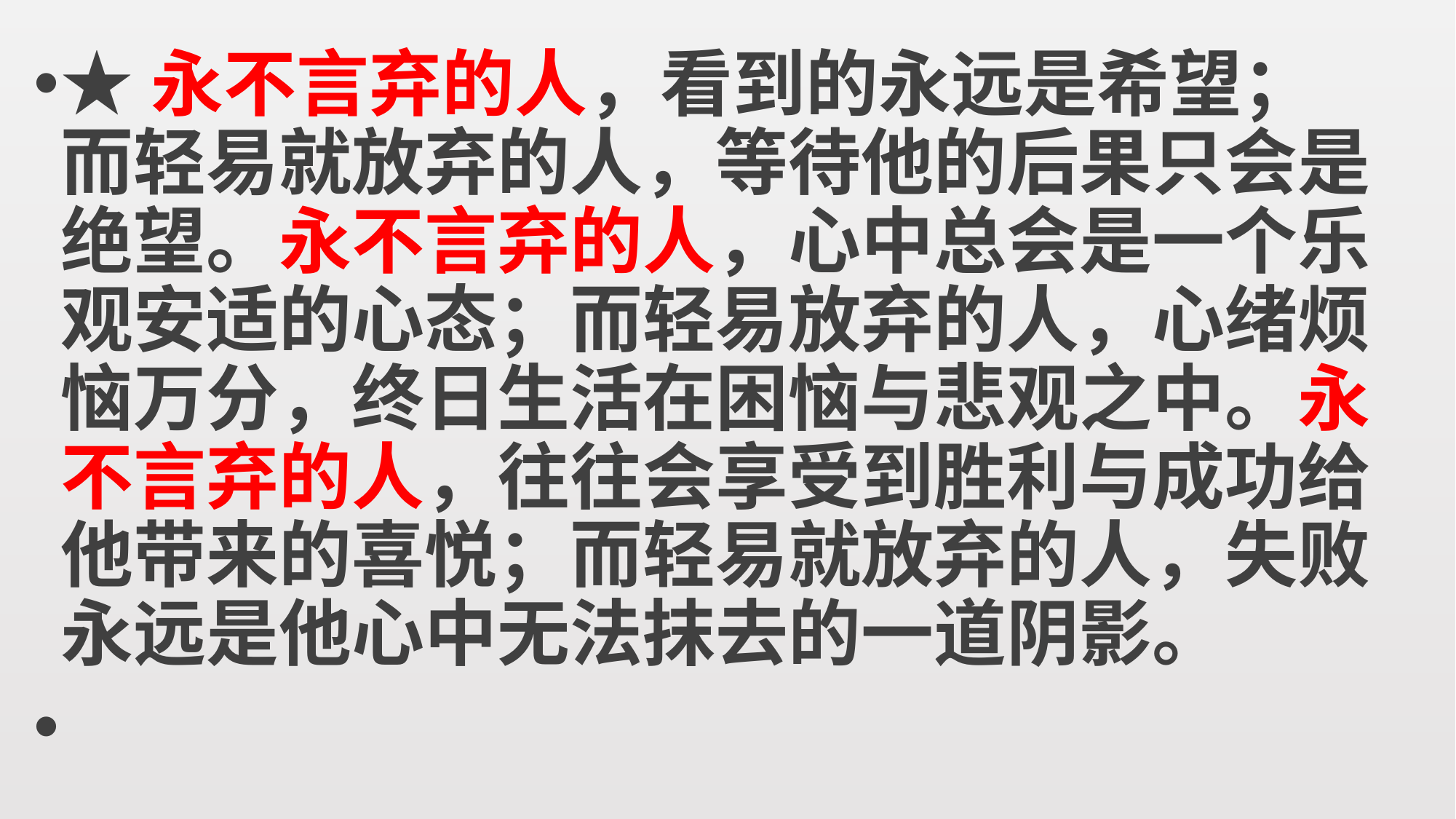

★永不言弃的人，看到的永远是希望；而轻易就放弃的人，等待他的后果只会是绝望。永不言弃的人，心中总会是一个乐观安适的心态；而轻易放弃的人，心绪烦恼万分，终日生活在困恼与悲观之中。永不言弃的人，往往会享受到胜利与成功给他带来的喜悦；而轻易就放弃的人，失败永远是他心中无法抹去的一道阴影。